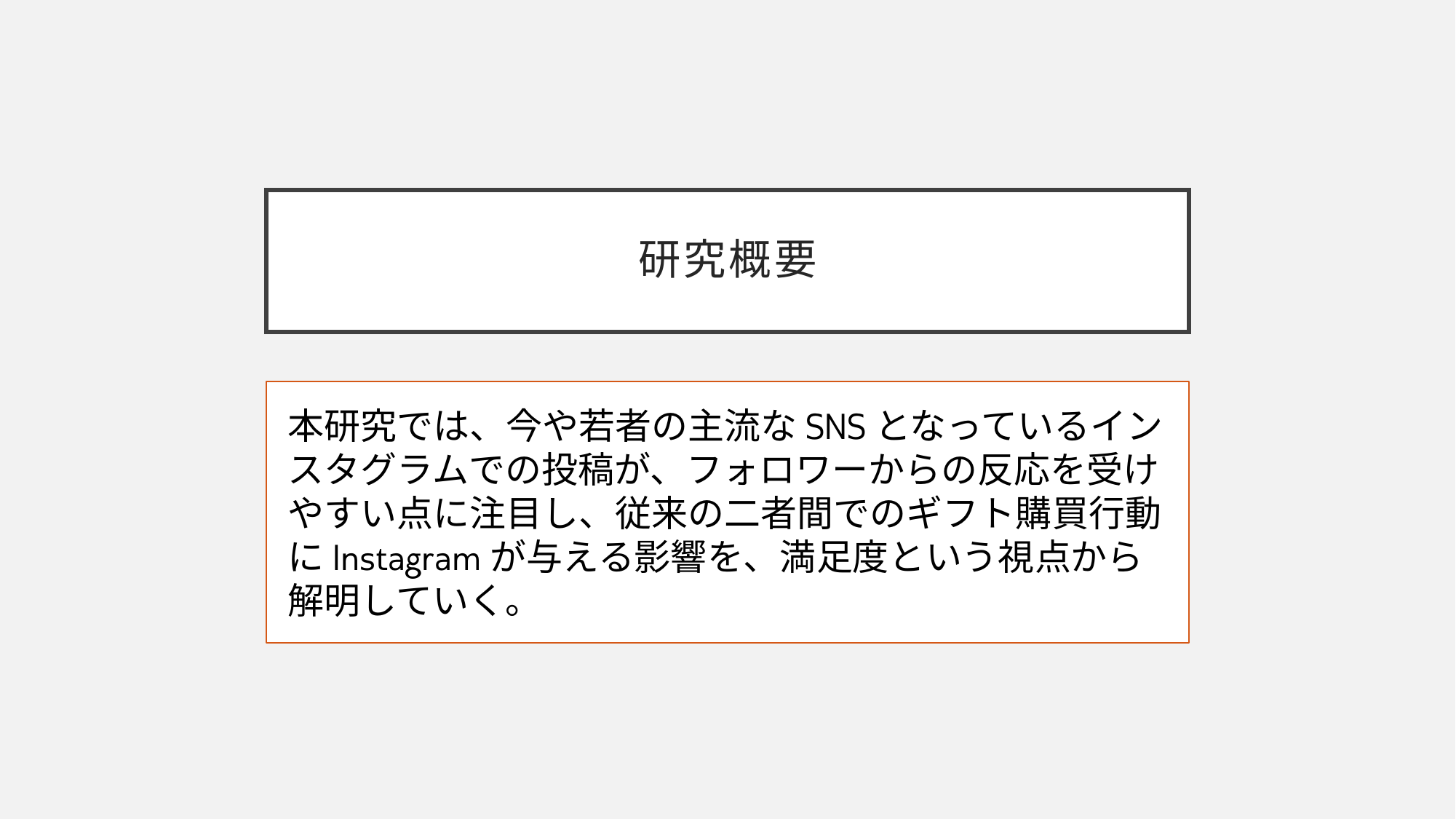

# 研究概要
本研究では、今や若者の主流なSNSとなっているインスタグラムでの投稿が、フォロワーからの反応を受けやすい点に注目し、従来の二者間でのギフト購買行動にInstagramが与える影響を、満足度という視点から解明していく。